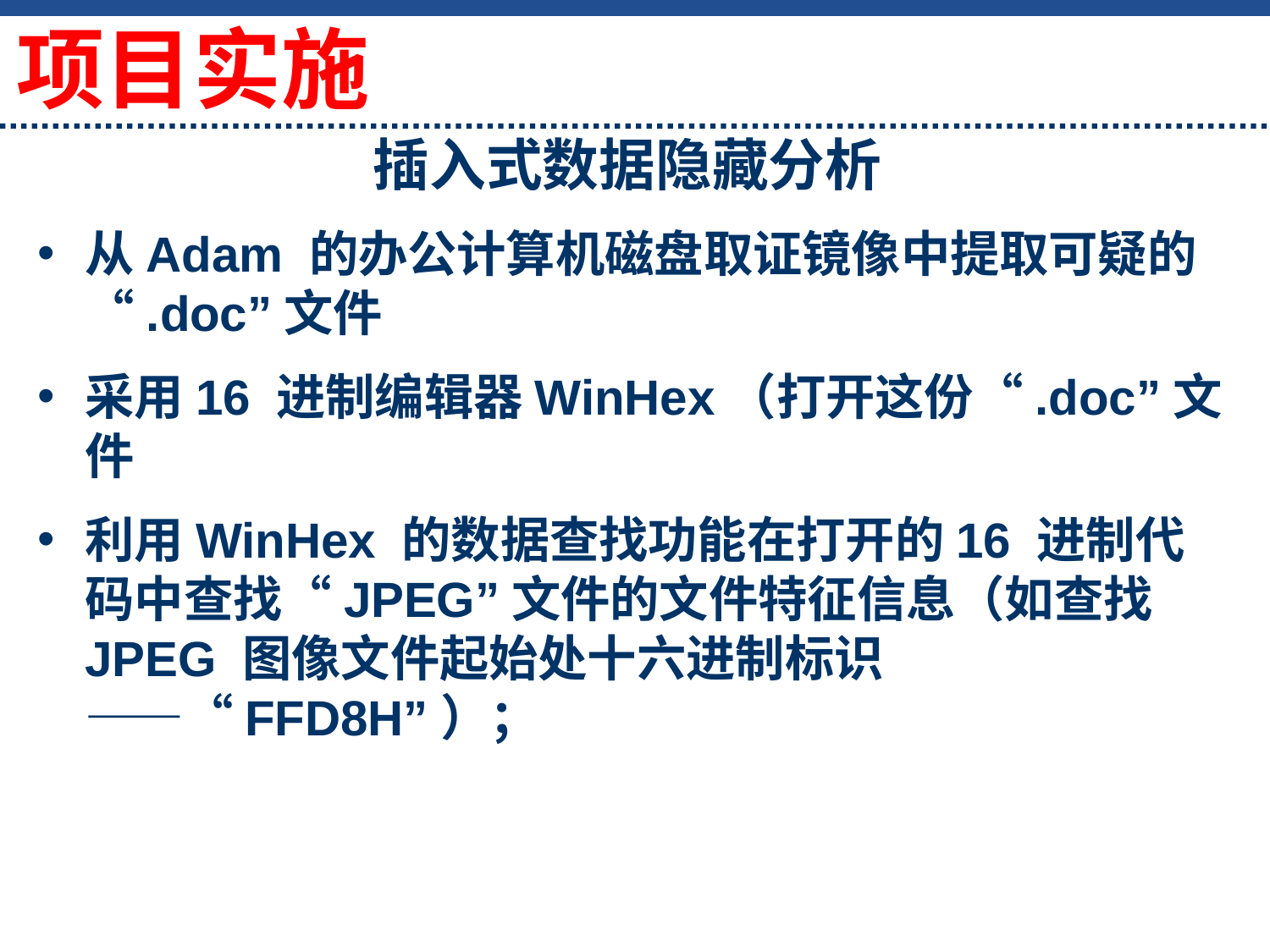

插入式数据隐藏分析
从Adam 的办公计算机磁盘取证镜像中提取可疑的“.doc”文件
采用16 进制编辑器WinHex（打开这份“.doc”文件
利用WinHex 的数据查找功能在打开的16 进制代码中查找“JPEG”文件的文件特征信息（如查找JPEG 图像文件起始处十六进制标识——“FFD8H”）；
项目实施